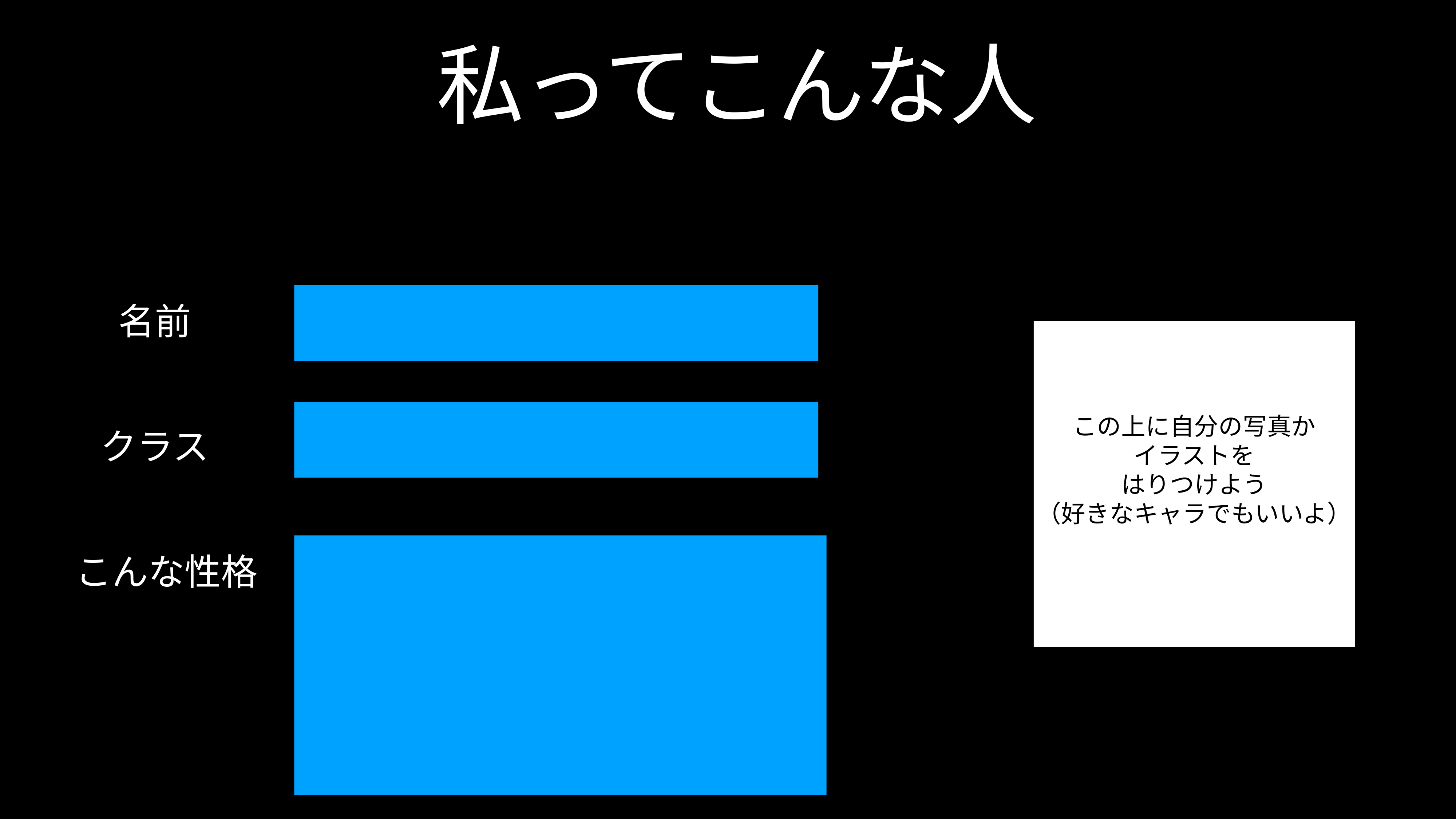

私ってこんな人

この上に自分の写真か
イラストを
はりつけよう
（好きなキャラでもいいよ）

名前

クラス

こんな性格